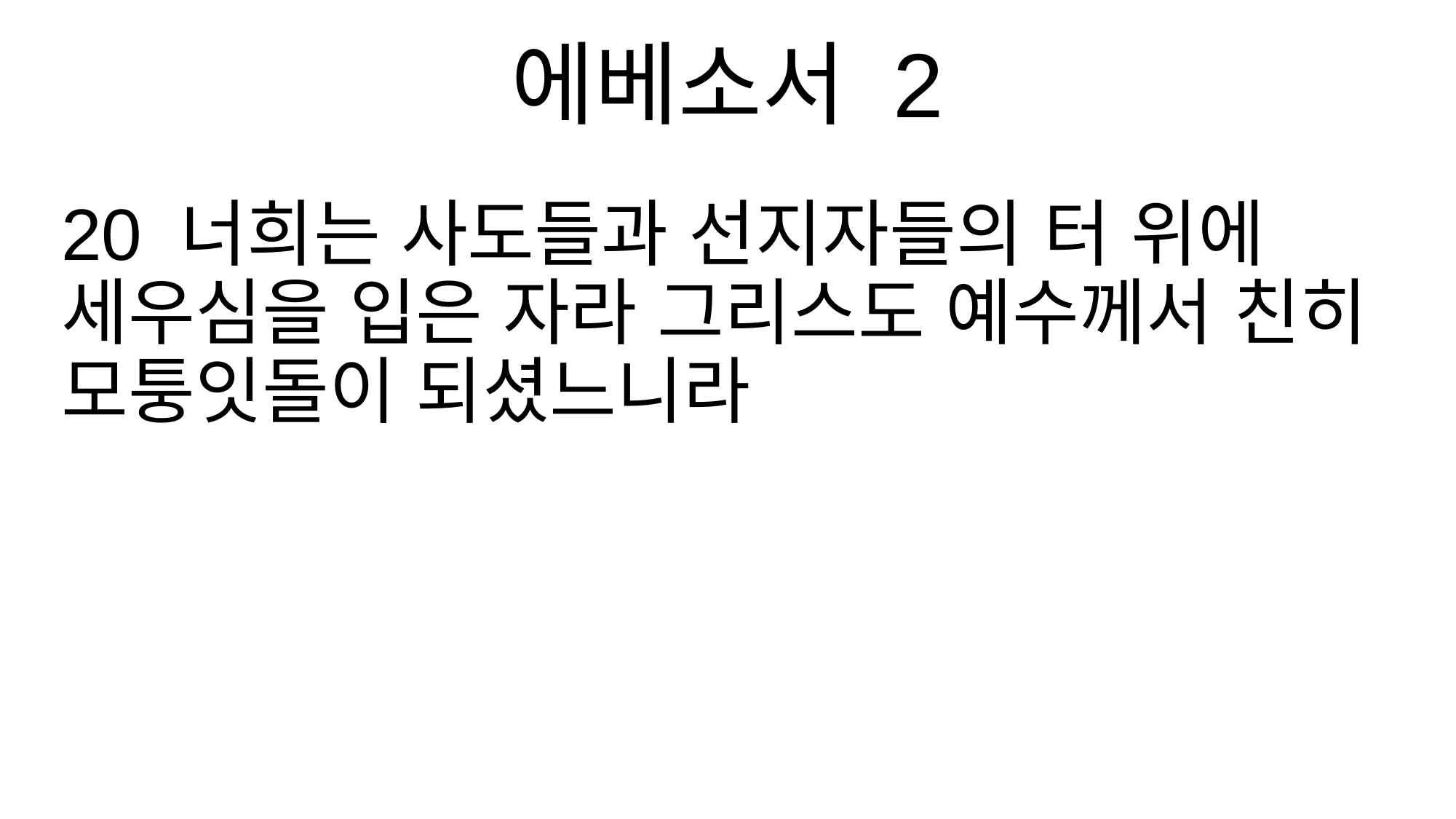

에베소서 2
20 너희는 사도들과 선지자들의 터 위에 세우심을 입은 자라 그리스도 예수께서 친히 모퉁잇돌이 되셨느니라